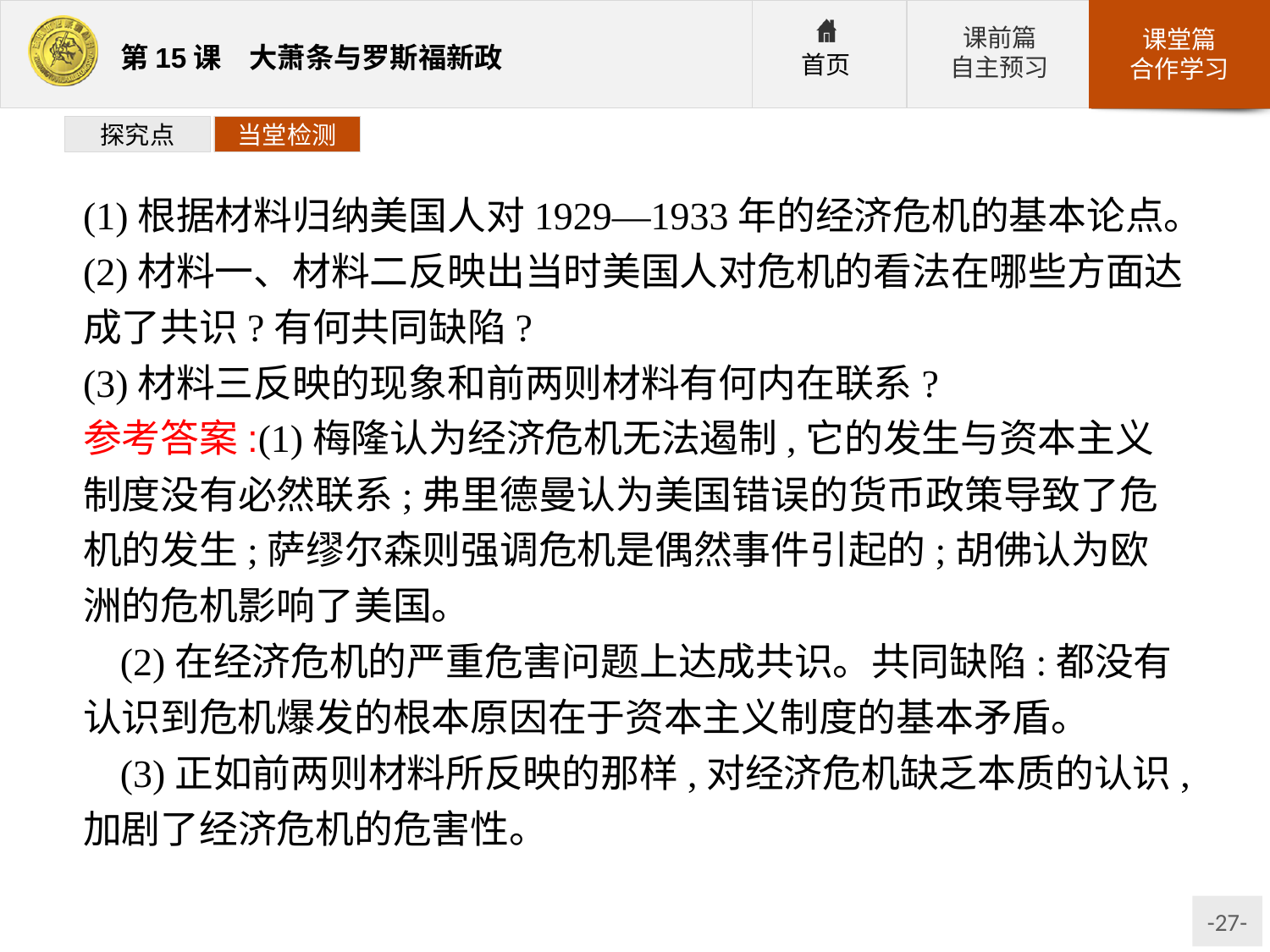

探究点
当堂检测
(1)根据材料归纳美国人对1929—1933年的经济危机的基本论点。
(2)材料一、材料二反映出当时美国人对危机的看法在哪些方面达成了共识?有何共同缺陷?
(3)材料三反映的现象和前两则材料有何内在联系?
参考答案:(1)梅隆认为经济危机无法遏制,它的发生与资本主义制度没有必然联系;弗里德曼认为美国错误的货币政策导致了危机的发生;萨缪尔森则强调危机是偶然事件引起的;胡佛认为欧洲的危机影响了美国。
(2)在经济危机的严重危害问题上达成共识。共同缺陷:都没有认识到危机爆发的根本原因在于资本主义制度的基本矛盾。
(3)正如前两则材料所反映的那样,对经济危机缺乏本质的认识,加剧了经济危机的危害性。